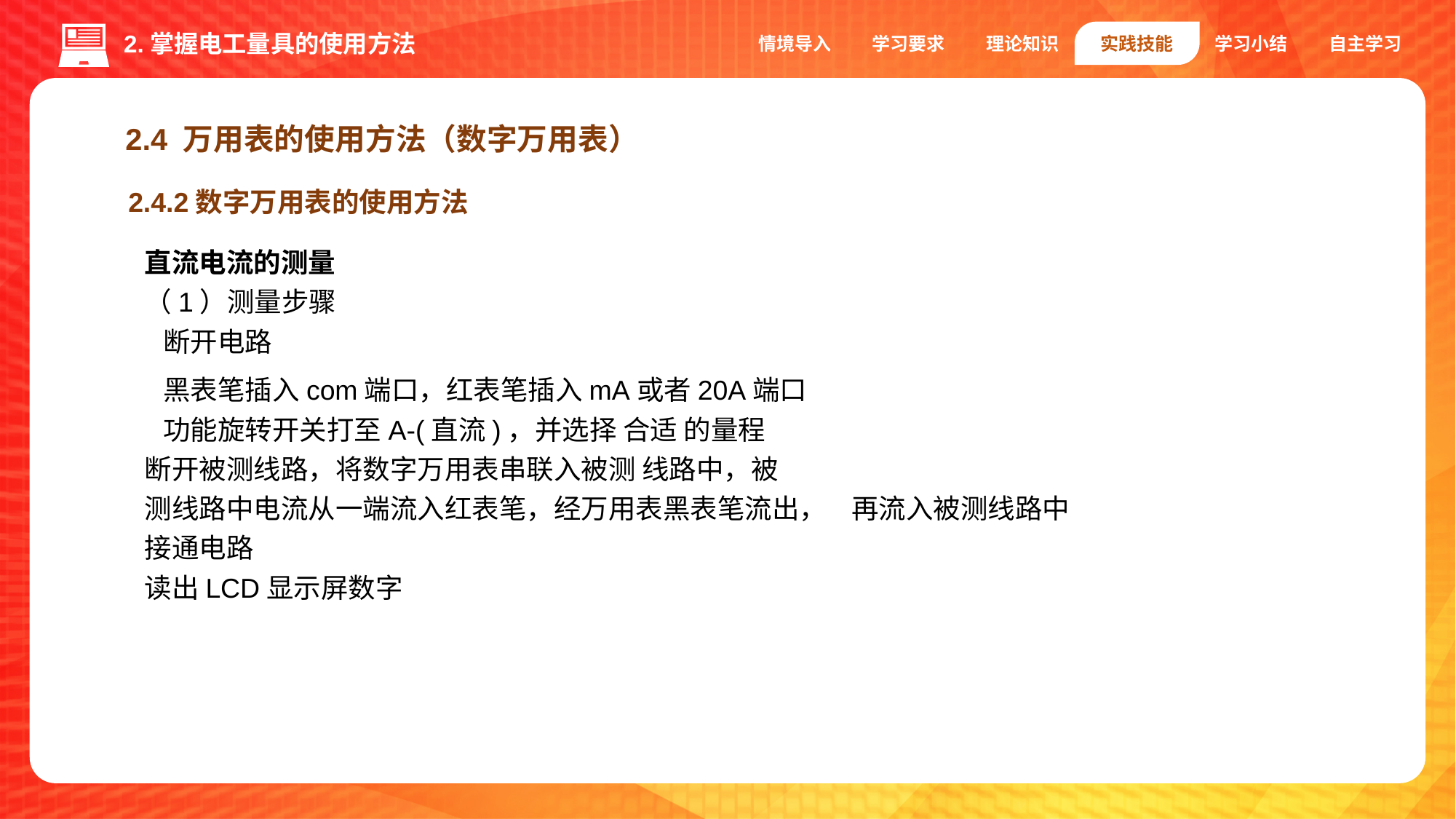

情境导入
学习要求
理论知识
实践技能
学习小结
自主学习
2.掌握电工量具的使用方法

2.4 万用表的使用方法（数字万用表）
2.4.2数字万用表的使用方法
直流电流的测量
（1）测量步骤
  断开电路
  黑表笔插入com端口，红表笔插入mA或者20A端口
  功能旋转开关打至A-(直流)，并选择 合适 的量程
断开被测线路，将数字万用表串联入被测 线路中，被
测线路中电流从一端流入红表笔，经万用表黑表笔流出，    再流入被测线路中
接通电路
读出LCD显示屏数字